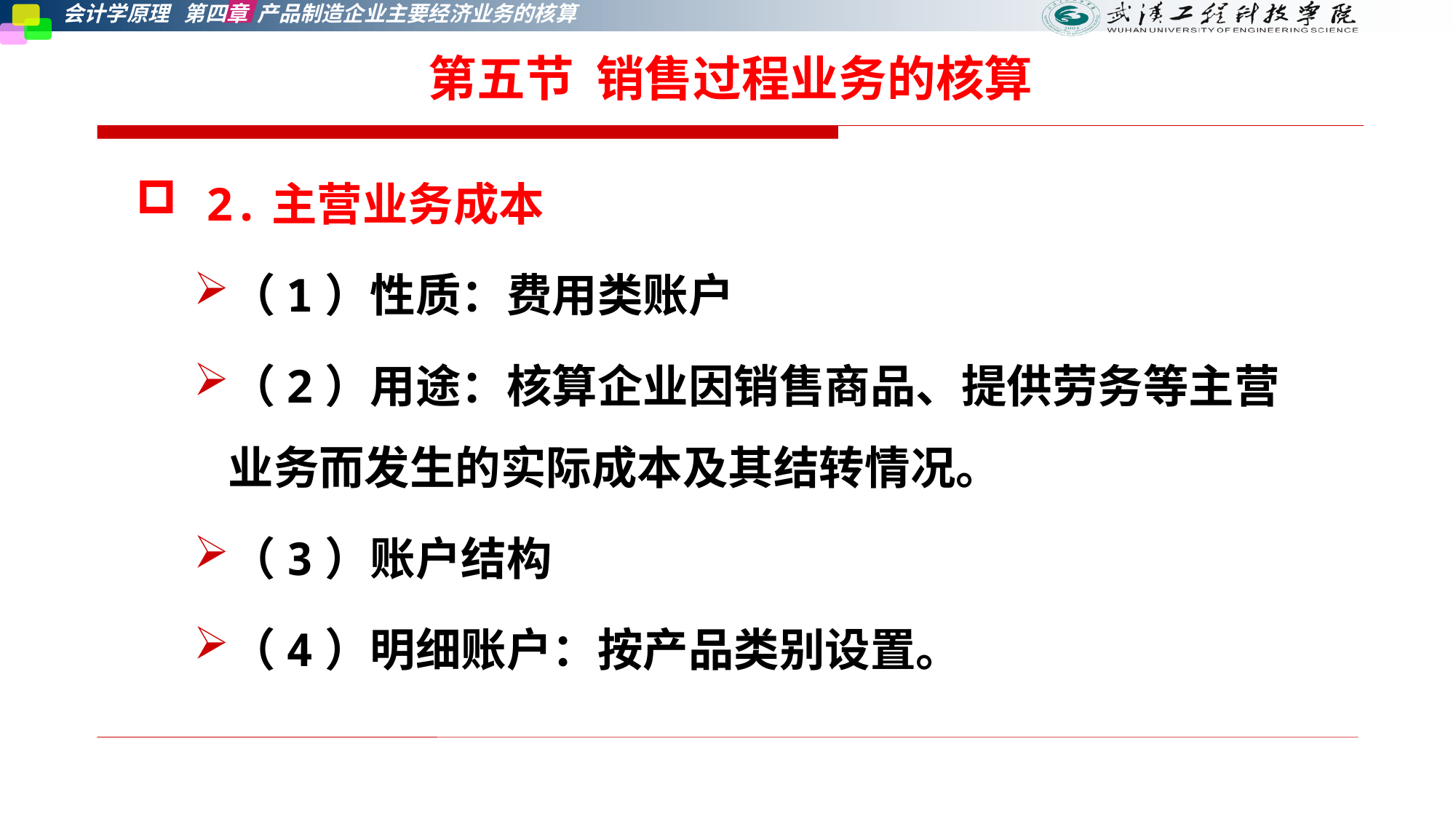

第五节  销售过程业务的核算
 2.主营业务成本
（1）性质：费用类账户
（2）用途：核算企业因销售商品、提供劳务等主营业务而发生的实际成本及其结转情况。
（3）账户结构
（4）明细账户：按产品类别设置。